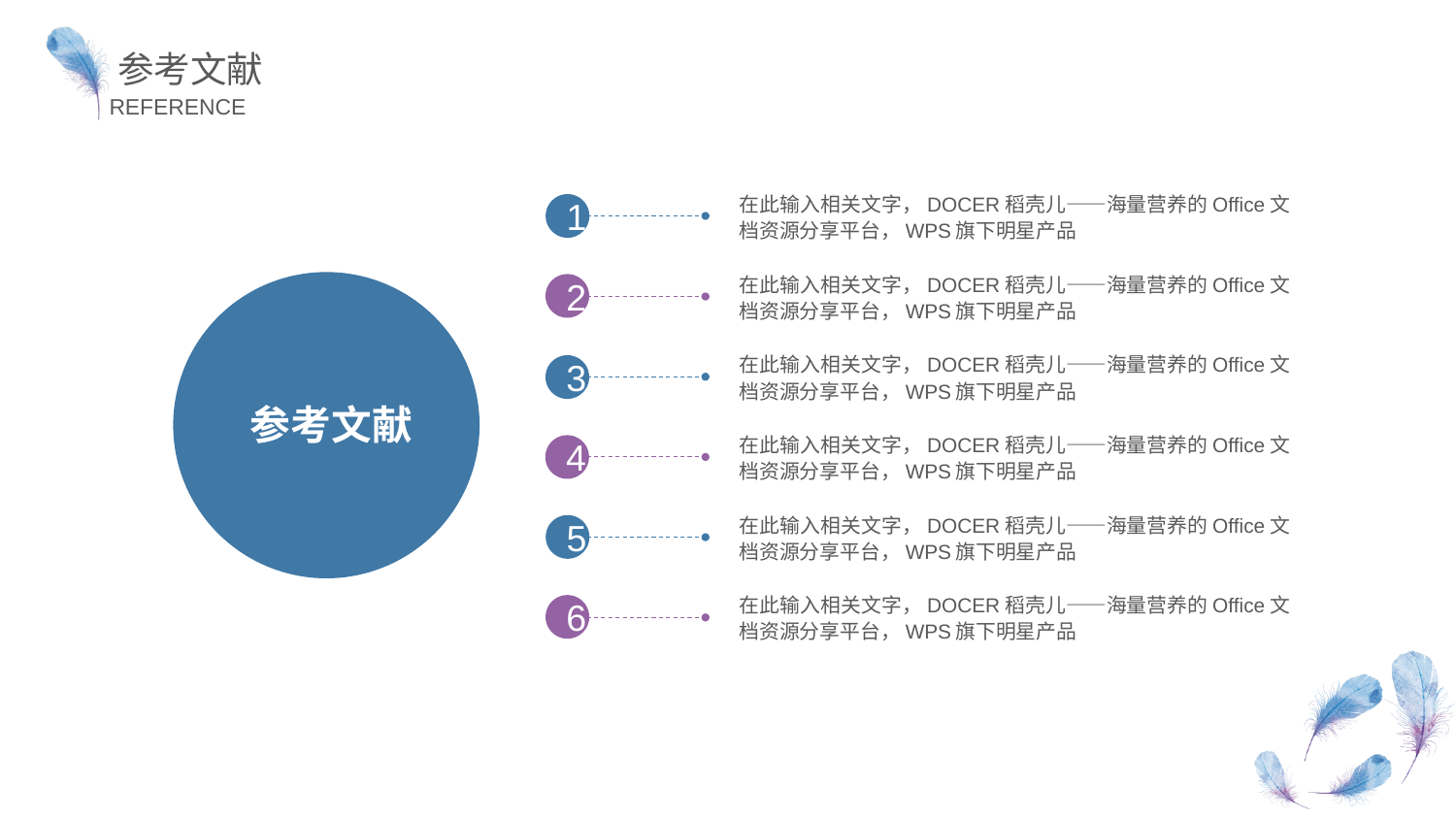

参考文献
REFERENCE
在此输入相关文字，DOCER稻壳儿——海量营养的Office文档资源分享平台，WPS旗下明星产品
1
在此输入相关文字，DOCER稻壳儿——海量营养的Office文档资源分享平台，WPS旗下明星产品

2
在此输入相关文字，DOCER稻壳儿——海量营养的Office文档资源分享平台，WPS旗下明星产品
3
参考文献
在此输入相关文字，DOCER稻壳儿——海量营养的Office文档资源分享平台，WPS旗下明星产品
4
在此输入相关文字，DOCER稻壳儿——海量营养的Office文档资源分享平台，WPS旗下明星产品
5
在此输入相关文字，DOCER稻壳儿——海量营养的Office文档资源分享平台，WPS旗下明星产品
6